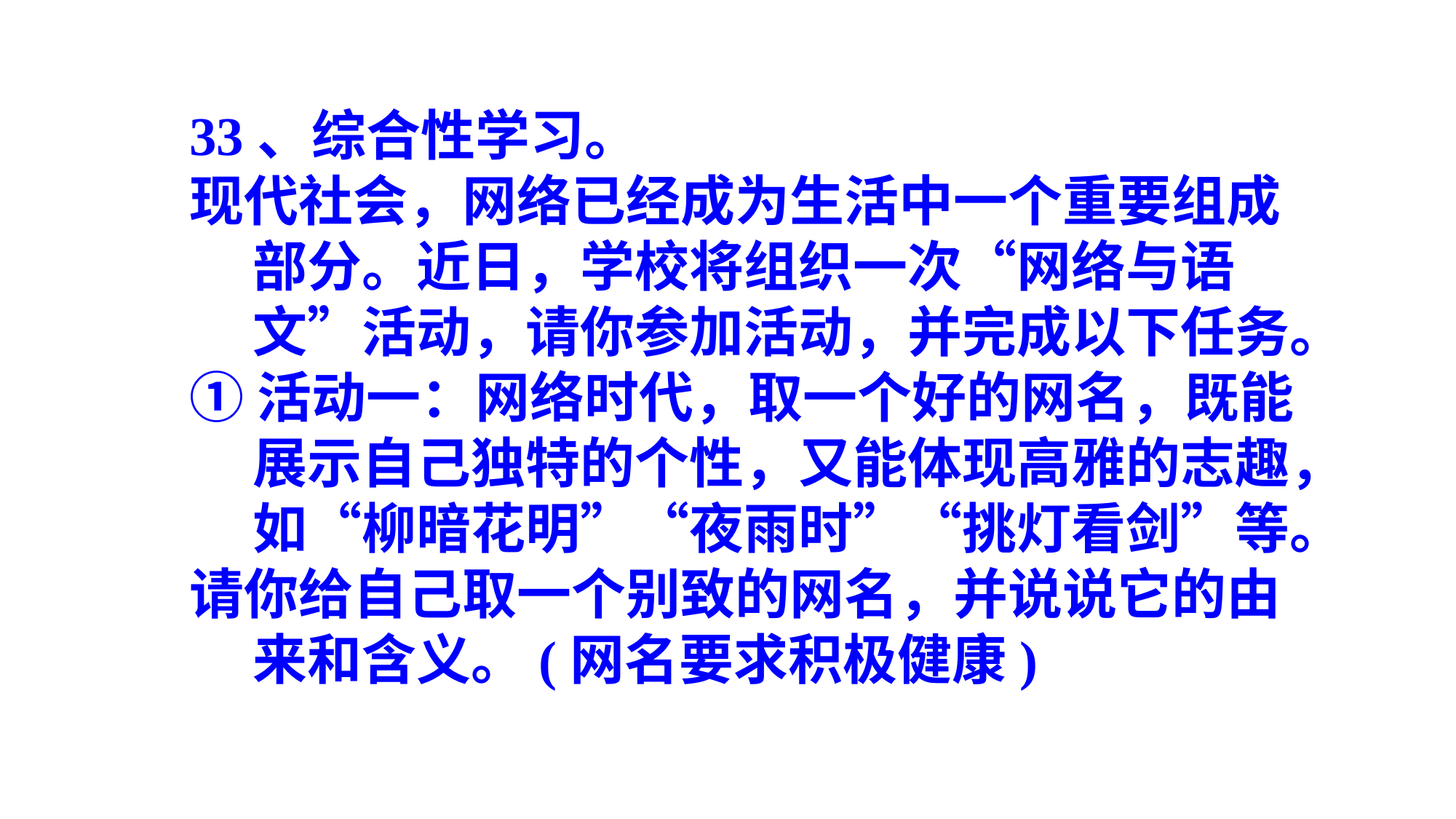

33、综合性学习。
现代社会，网络已经成为生活中一个重要组成部分。近日，学校将组织一次“网络与语文”活动，请你参加活动，并完成以下任务。
①活动一：网络时代，取一个好的网名，既能展示自己独特的个性，又能体现高雅的志趣，如“柳暗花明”“夜雨时”“挑灯看剑”等。
请你给自己取一个别致的网名，并说说它的由来和含义。(网名要求积极健康)